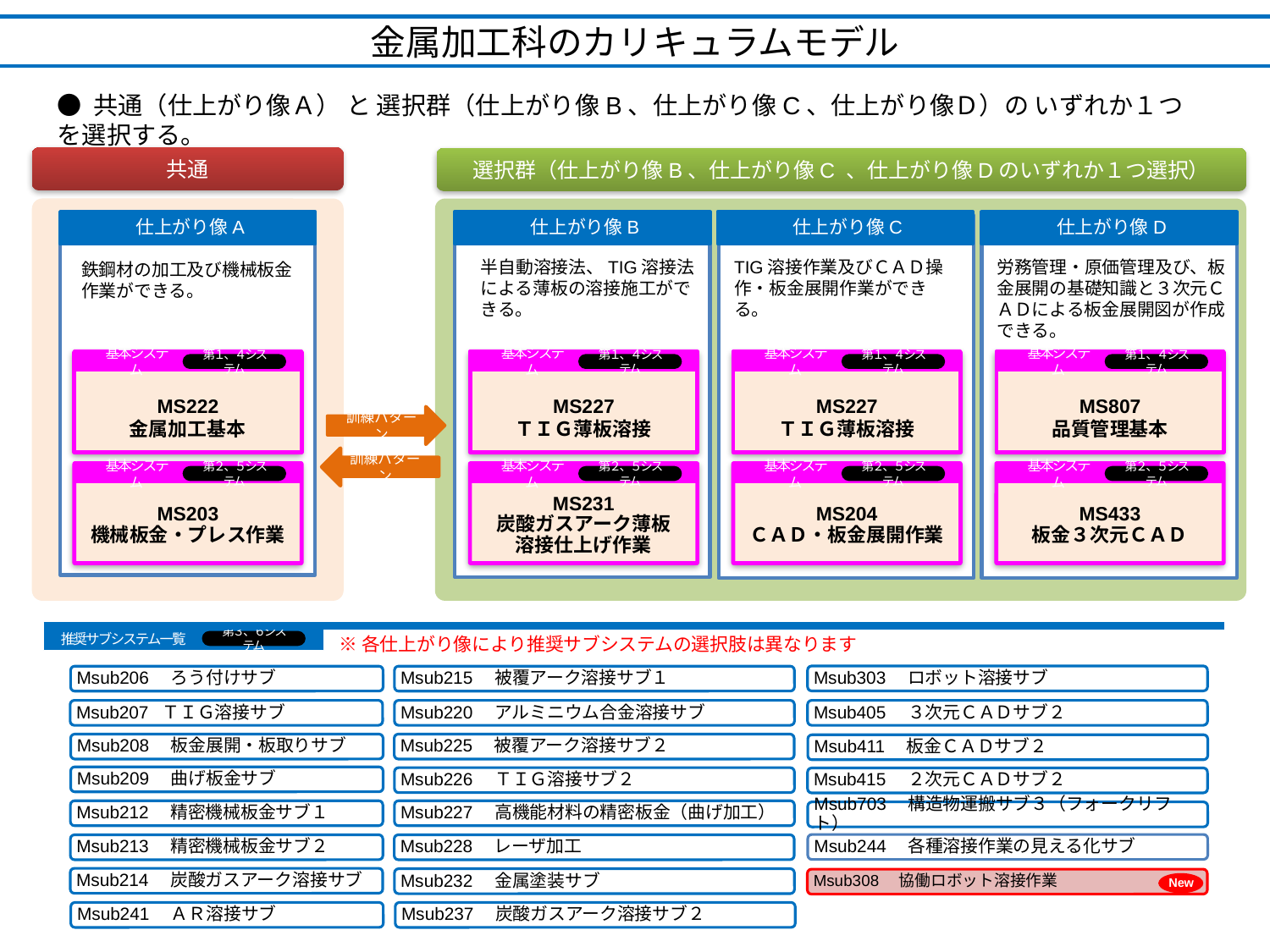

金属加工科のカリキュラムモデル
● 共通（仕上がり像Ａ） と 選択群（仕上がり像B、仕上がり像C、仕上がり像Ｄ）の いずれか１つを選択する。
共通
選択群（仕上がり像B、仕上がり像C 、仕上がり像Dのいずれか１つ選択）

仕上がり像A
仕上がり像B
仕上がり像C
仕上がり像D

半自動溶接法、TIG溶接法による薄板の溶接施工ができる。
TIG溶接作業及びＣＡＤ操作・板金展開作業ができる。
労務管理・原価管理及び、板金展開の基礎知識と３次元ＣＡＤによる板金展開図が作成できる。
鉄鋼材の加工及び機械板金作業ができる。
鉄鋼材の加工及び機械板金作業ができる。

MS222
金属加工基本
第１、４システム

基本システム

MS222
金属加工基本

MS203
機械板金・プレス作業
第１、４システム

基本システム
第２、５システム

基本システム

MS227
ＴＩＧ薄板溶接

MS231
炭酸ガスアーク薄板
溶接仕上げ作業
第１、４システム

基本システム
第２、５システム

基本システム

MS227
ＴＩＧ薄板溶接

MS204
ＣＡＤ・板金展開作業
第１、４システム

基本システム
第２、５システム

基本システム

MS807
品質管理基本

MS433
板金３次元ＣＡＤ
第１、４システム

基本システム
第２、５システム
訓練パターン
訓練パターン

MS203
機械板金・プレス作業
第２、５システム

推奨サブシステム一覧
第３、６システム
※各仕上がり像により推奨サブシステムの選択肢は異なります
Msub303　ロボット溶接サブ
Msub206　ろう付けサブ
Msub215　被覆アーク溶接サブ１
Msub207  ＴＩＧ溶接サブ
Msub220　アルミニウム合金溶接サブ
Msub405　３次元ＣＡＤサブ２
Msub208　板金展開・板取りサブ
Msub225　被覆アーク溶接サブ２
Msub411　板金ＣＡＤサブ２
Msub209　曲げ板金サブ
Msub226　ＴＩＧ溶接サブ２
Msub415　２次元ＣＡＤサブ２
Msub212　精密機械板金サブ１
Msub227　高機能材料の精密板金（曲げ加工）
Msub703　構造物運搬サブ３（フォークリフト）
Msub244　各種溶接作業の見える化サブ
Msub213　精密機械板金サブ２
Msub228　レーザ加工
Msub214　炭酸ガスアーク溶接サブ
Msub232　金属塗装サブ
New

Msub308　協働ロボット溶接作業
Msub241　ＡＲ溶接サブ
Msub237　炭酸ガスアーク溶接サブ２